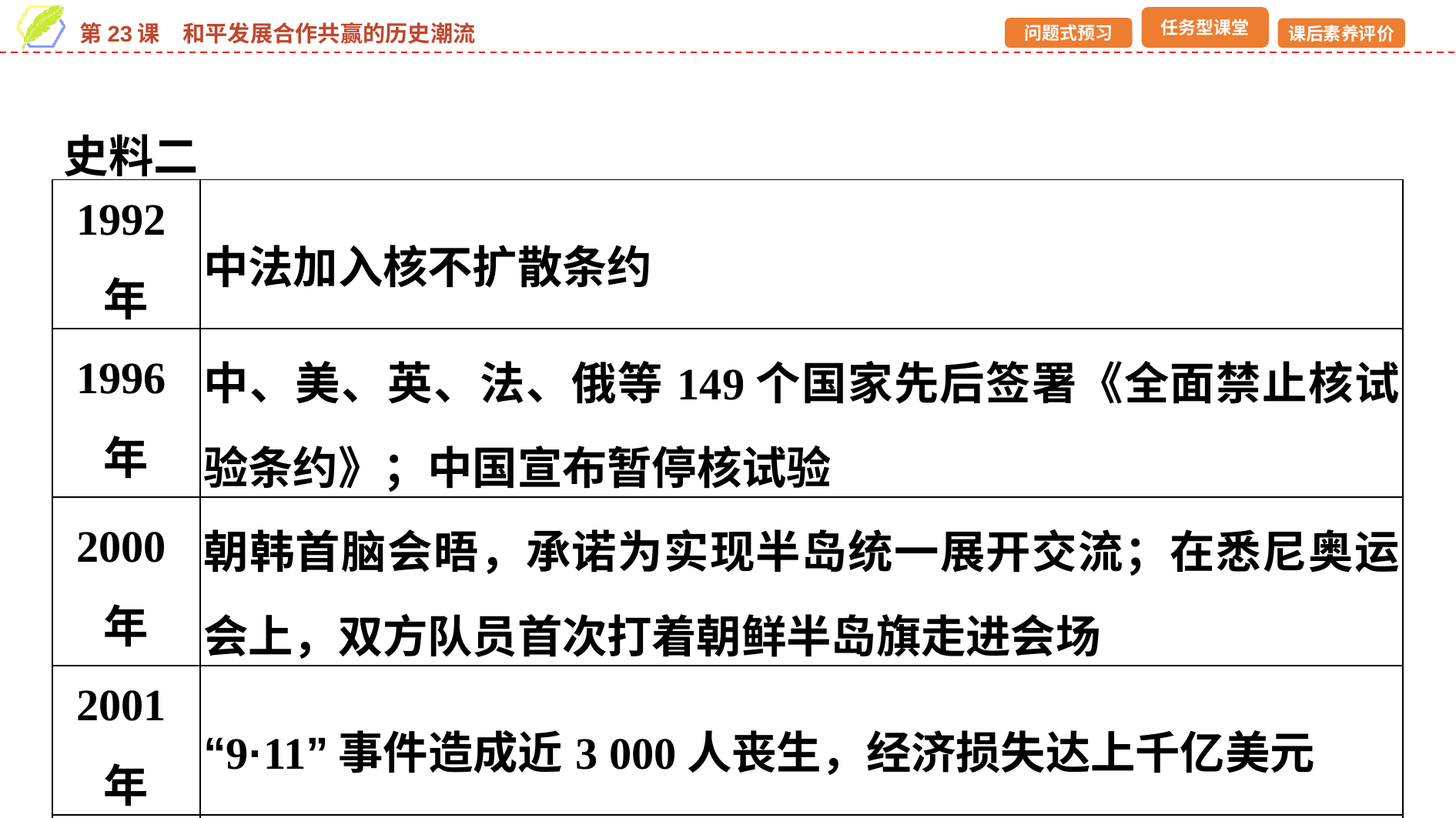

史料二
| 1992年 | 中法加入核不扩散条约 |
| --- | --- |
| 1996年 | 中、美、英、法、俄等149个国家先后签署《全面禁止核试验条约》；中国宣布暂停核试验 |
| 2000年 | 朝韩首脑会晤，承诺为实现半岛统一展开交流；在悉尼奥运会上，双方队员首次打着朝鲜半岛旗走进会场 |
| 2001年 | “9·11”事件造成近3 000人丧生，经济损失达上千亿美元 |
| 1990年以后 | 中国积极参加联合国的维和行动；在诸多国际政治和外交问题上保持了极大的冷静和克制；积极参与维护世界和平 |